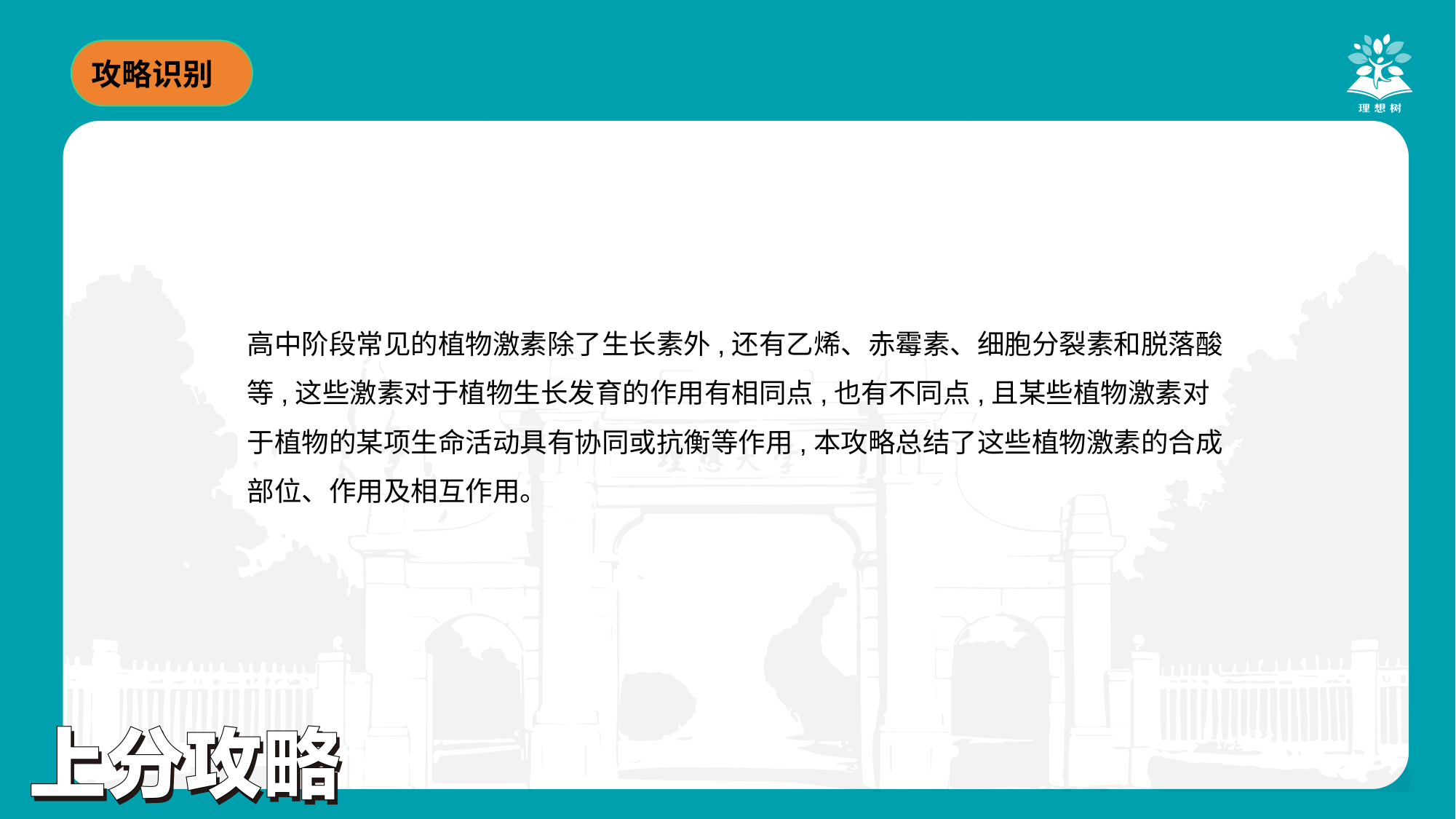

攻略识别
高中阶段常见的植物激素除了生长素外,还有乙烯、赤霉素、细胞分裂素和脱落酸等,这些激素对于植物生长发育的作用有相同点,也有不同点,且某些植物激素对于植物的某项生命活动具有协同或抗衡等作用,本攻略总结了这些植物激素的合成部位、作用及相互作用。